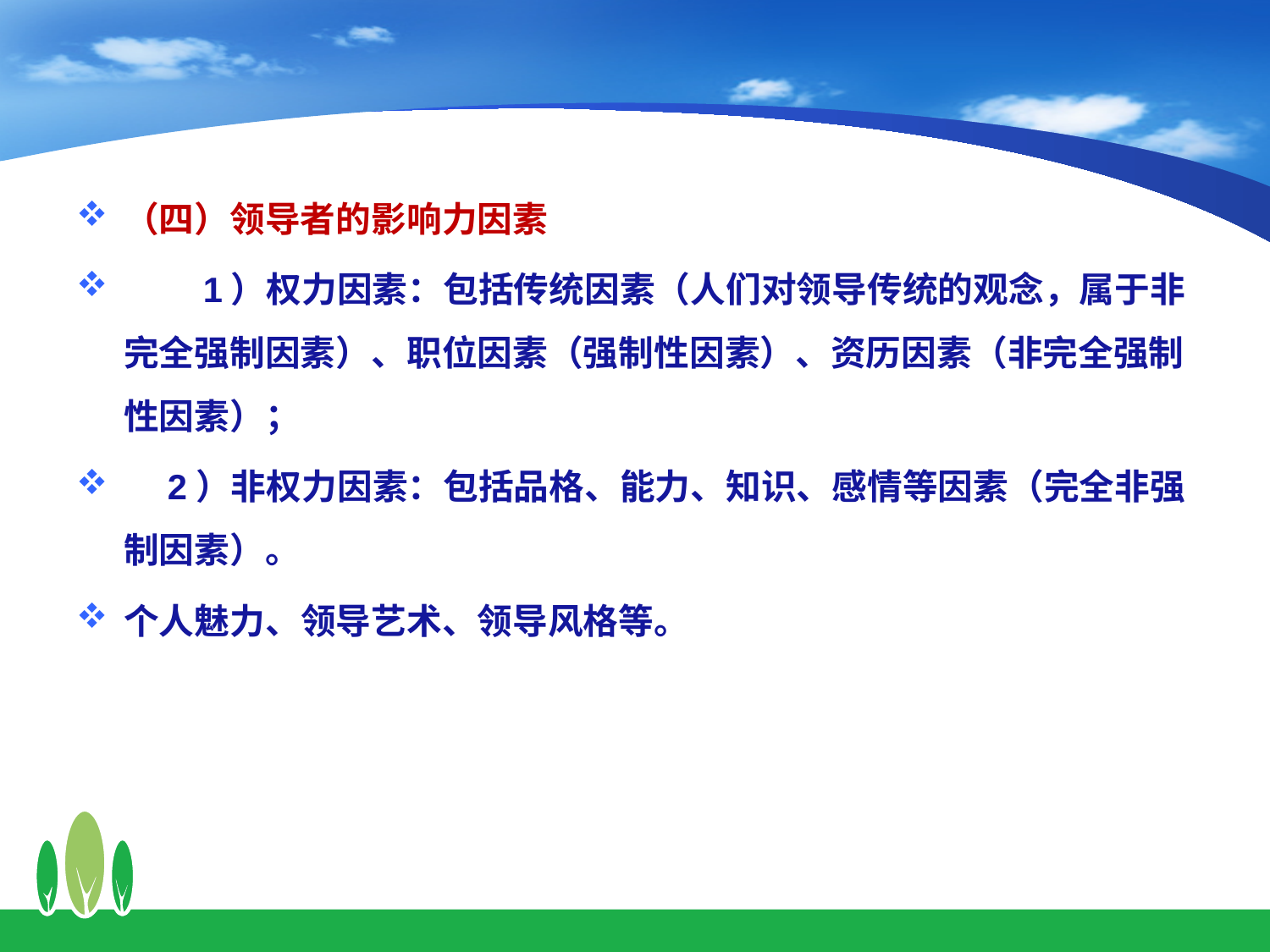

（四）领导者的影响力因素
　　1）权力因素：包括传统因素（人们对领导传统的观念，属于非完全强制因素）、职位因素（强制性因素）、资历因素（非完全强制性因素）；
　2）非权力因素：包括品格、能力、知识、感情等因素（完全非强制因素）。
个人魅力、领导艺术、领导风格等。

49